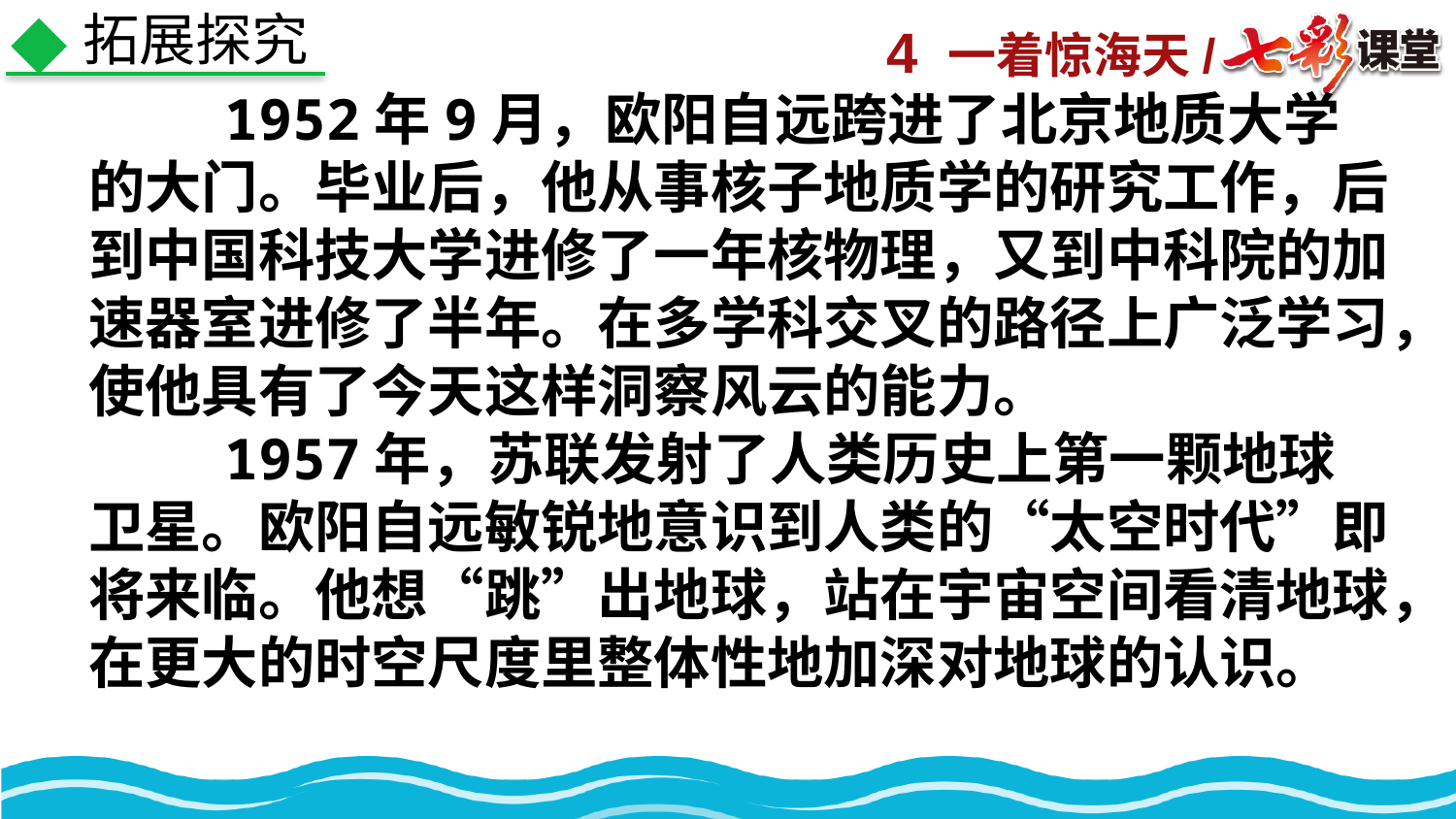

拓展探究

    1952年9月，欧阳自远跨进了北京地质大学的大门。毕业后，他从事核子地质学的研究工作，后到中国科技大学进修了一年核物理，又到中科院的加速器室进修了半年。在多学科交叉的路径上广泛学习，使他具有了今天这样洞察风云的能力。
    1957年，苏联发射了人类历史上第一颗地球卫星。欧阳自远敏锐地意识到人类的“太空时代”即将来临。他想“跳”出地球，站在宇宙空间看清地球，在更大的时空尺度里整体性地加深对地球的认识。